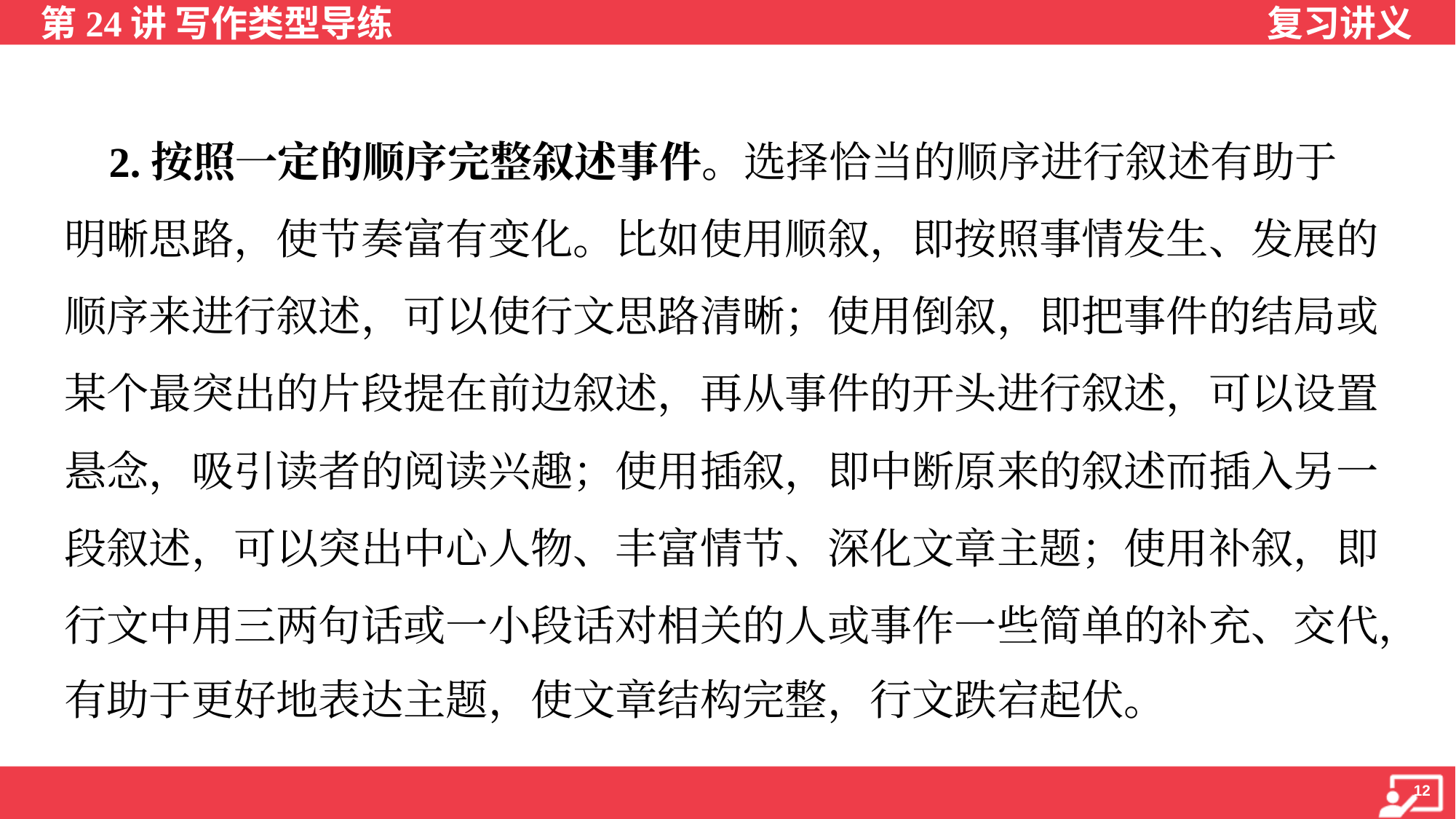

2.按照一定的顺序完整叙述事件。选择恰当的顺序进行叙述有助于
明晰思路，使节奏富有变化。比如使用顺叙，即按照事情发生、发展的
顺序来进行叙述，可以使行文思路清晰；使用倒叙，即把事件的结局或
某个最突出的片段提在前边叙述，再从事件的开头进行叙述，可以设置
悬念，吸引读者的阅读兴趣；使用插叙，即中断原来的叙述而插入另一
段叙述，可以突出中心人物、丰富情节、深化文章主题；使用补叙，即
行文中用三两句话或一小段话对相关的人或事作一些简单的补充、交代，
有助于更好地表达主题，使文章结构完整，行文跌宕起伏。